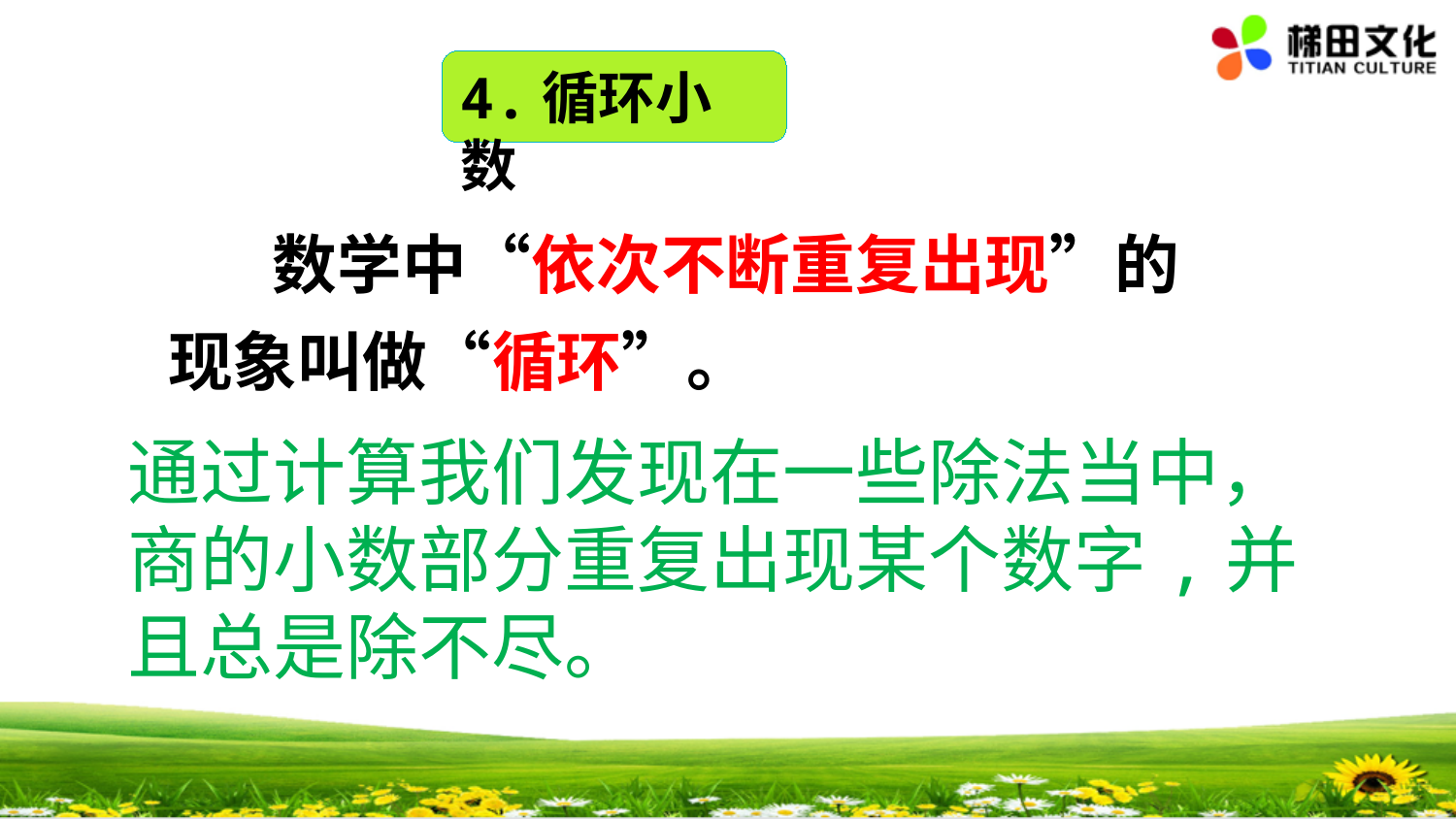

4.循环小数
      数学中“依次不断重复出现”的现象叫做“循环”。
通过计算我们发现在一些除法当中，商的小数部分重复出现某个数字,并且总是除不尽。